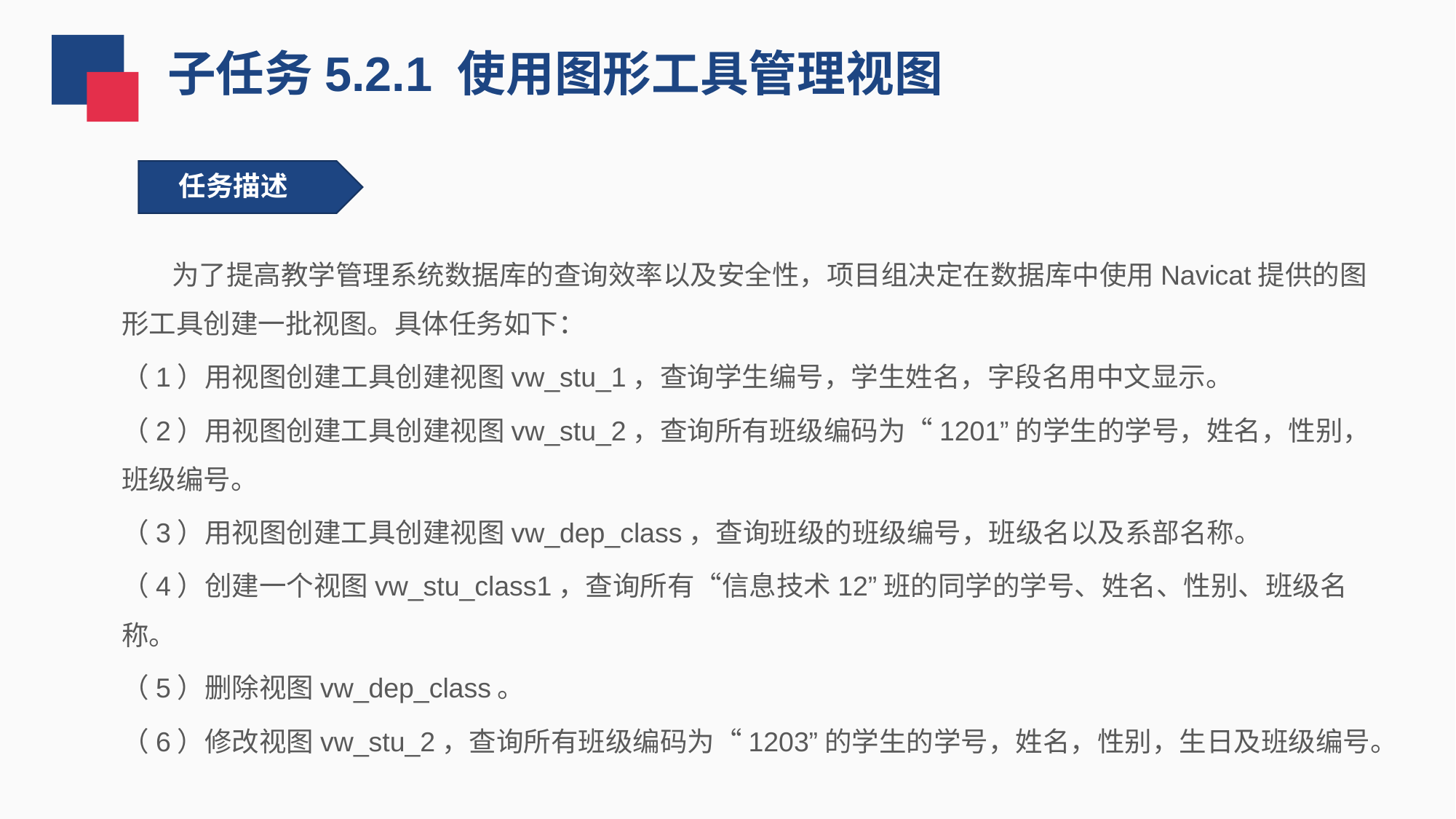

子任务5.2.1 使用图形工具管理视图

任务描述
       为了提高教学管理系统数据库的查询效率以及安全性，项目组决定在数据库中使用Navicat提供的图形工具创建一批视图。具体任务如下：
（1）用视图创建工具创建视图vw_stu_1，查询学生编号，学生姓名，字段名用中文显示。
（2）用视图创建工具创建视图vw_stu_2，查询所有班级编码为“1201”的学生的学号，姓名，性别，班级编号。
（3）用视图创建工具创建视图vw_dep_class，查询班级的班级编号，班级名以及系部名称。
（4）创建一个视图vw_stu_class1，查询所有“信息技术12”班的同学的学号、姓名、性别、班级名称。
（5）删除视图vw_dep_class。
（6）修改视图vw_stu_2，查询所有班级编码为“1203”的学生的学号，姓名，性别，生日及班级编号。